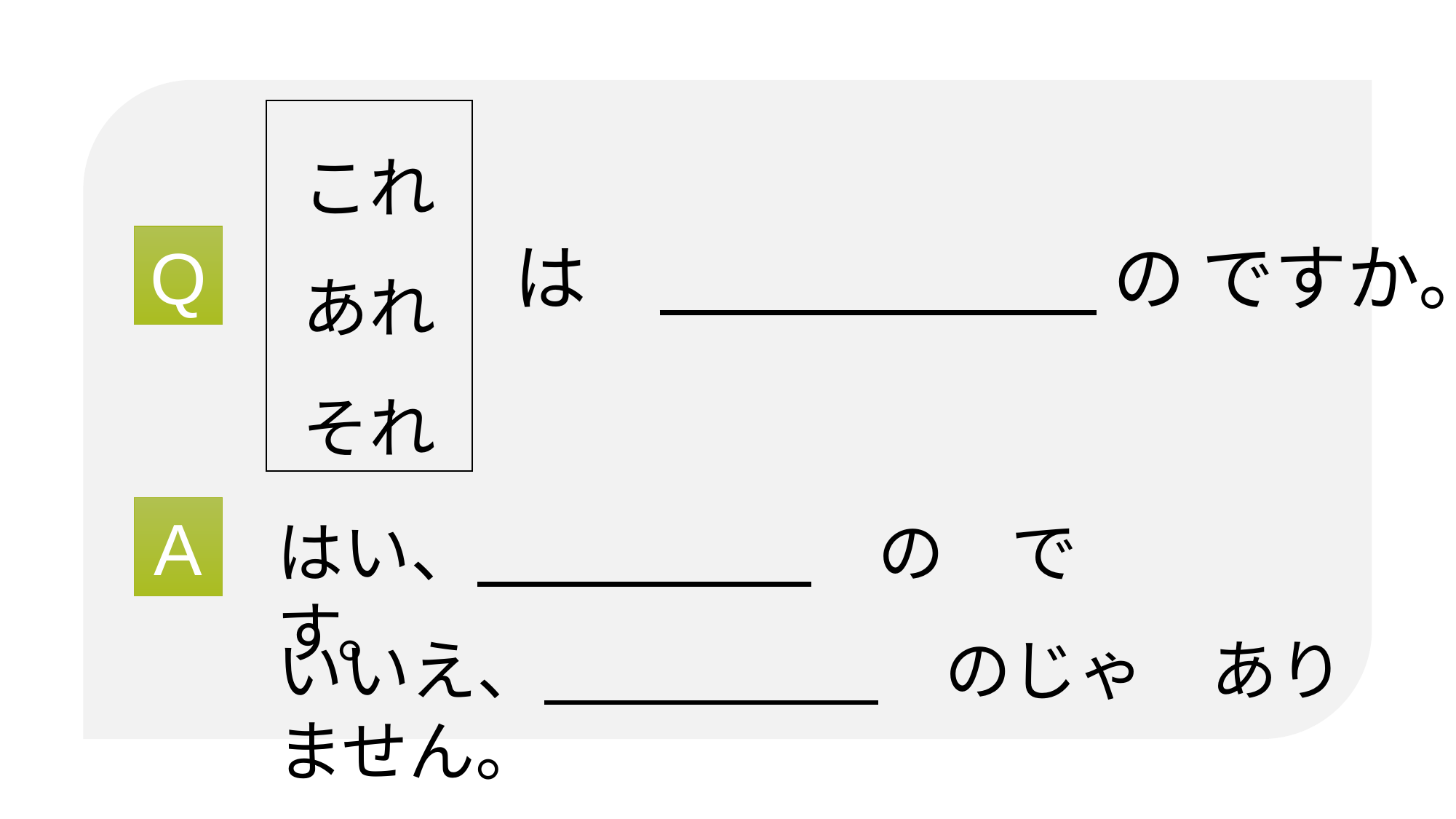

これ
あれ
それ
は　　　　　　　 の ですか。
Q
A
はい、　　　　　　の　です。
いいえ、　　　　　　のじゃ　ありません。